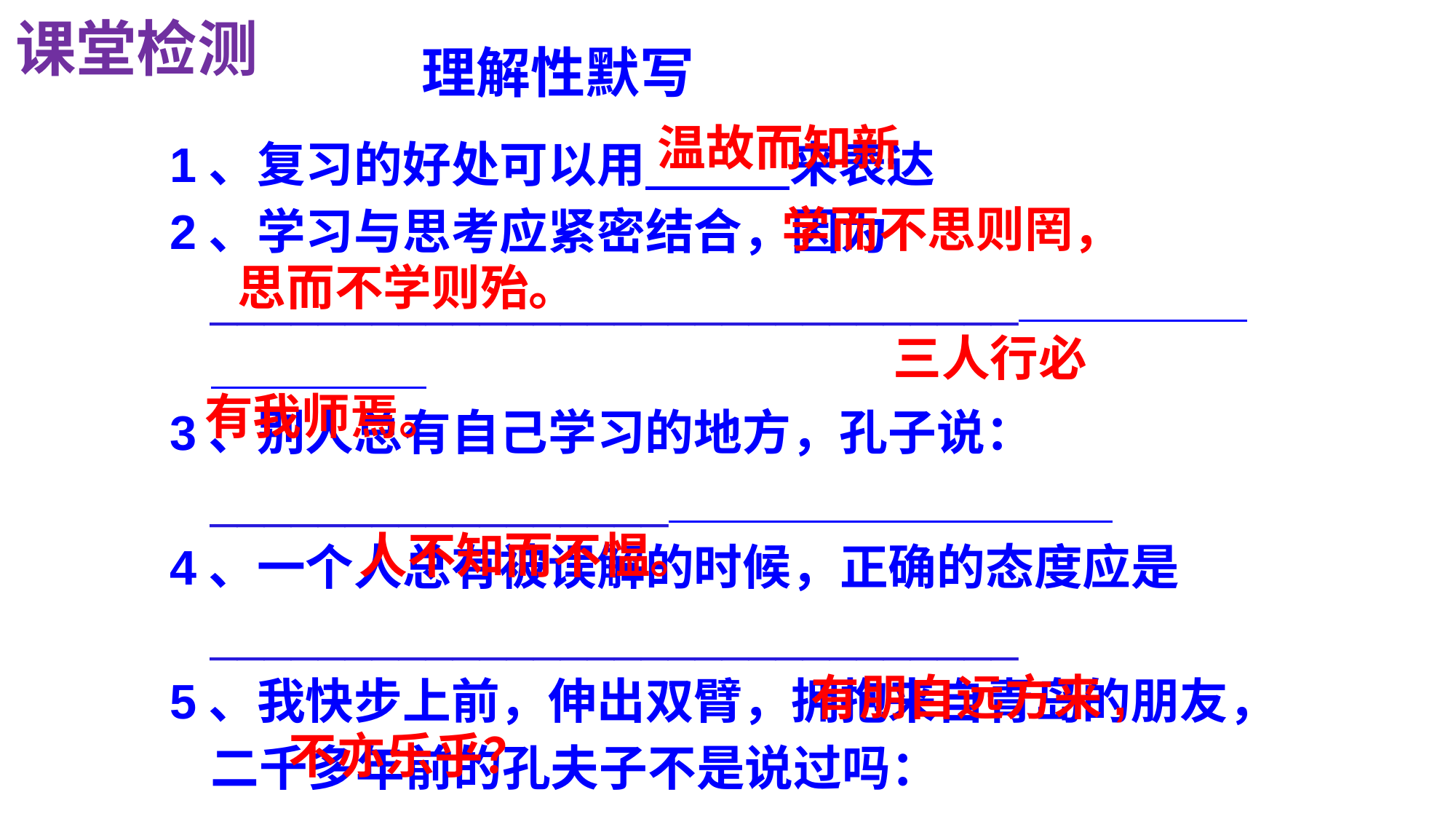

课堂检测
# 理解性默写
温故而知新
1、复习的好处可以用             来表达
2、学习与思考应紧密结合，因为______________________________
3、别人总有自己学习的地方，孔子说：_________________
4、一个人总有被误解的时候，正确的态度应是______________________________
5、我快步上前，伸出双臂，拥抱来自青岛的朋友，二千多年前的孔夫子不是说过吗：______________________________

                                                学而不思则罔，
思而不学则殆。
                                                             三人行必
有我师焉。
人不知而不愠。
                                              有朋自远方来,
不亦乐乎？